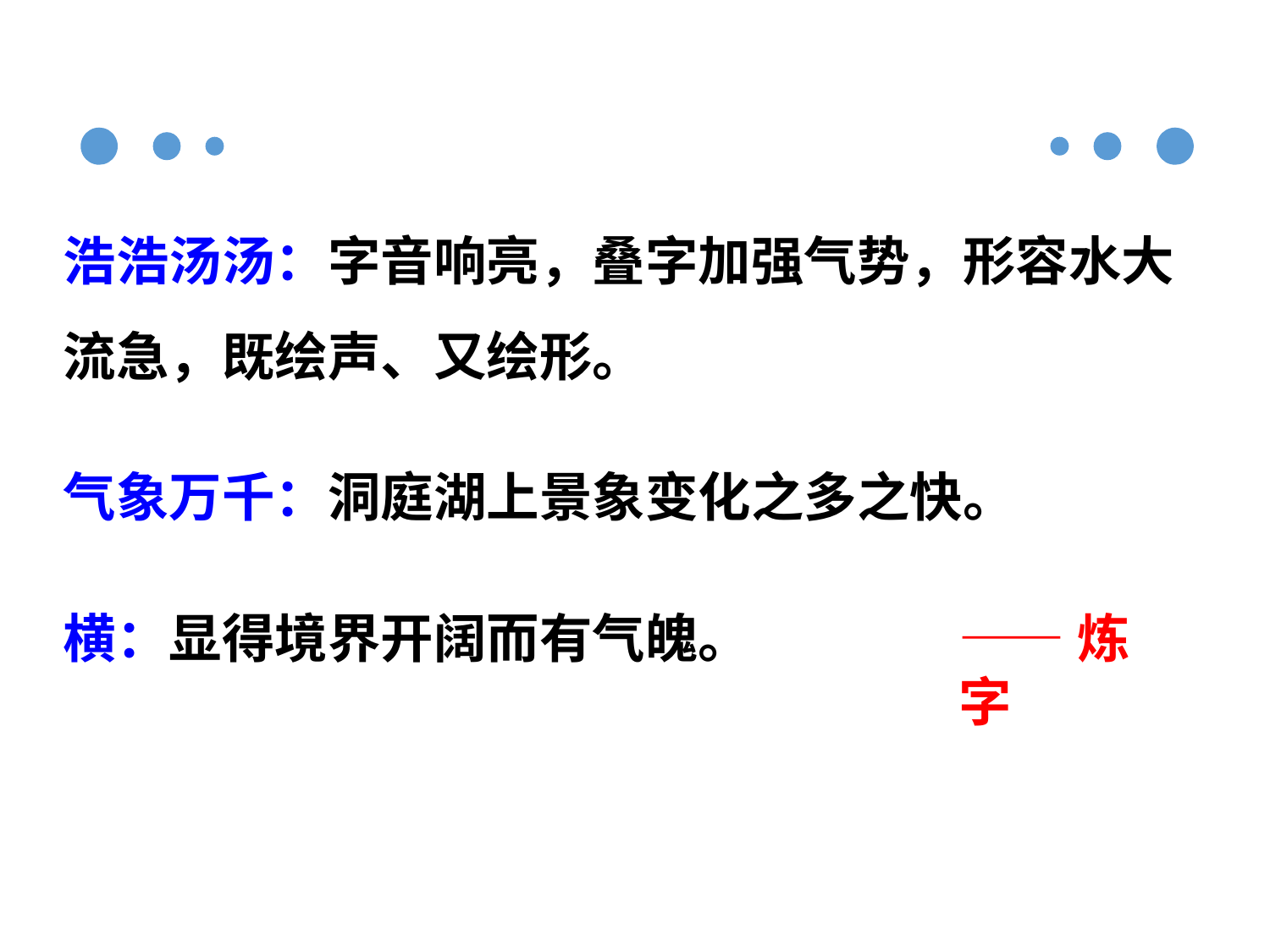

浩浩汤汤：字音响亮，叠字加强气势，形容水大流急，既绘声、又绘形。
气象万千：洞庭湖上景象变化之多之快。
横：显得境界开阔而有气魄。
——炼字